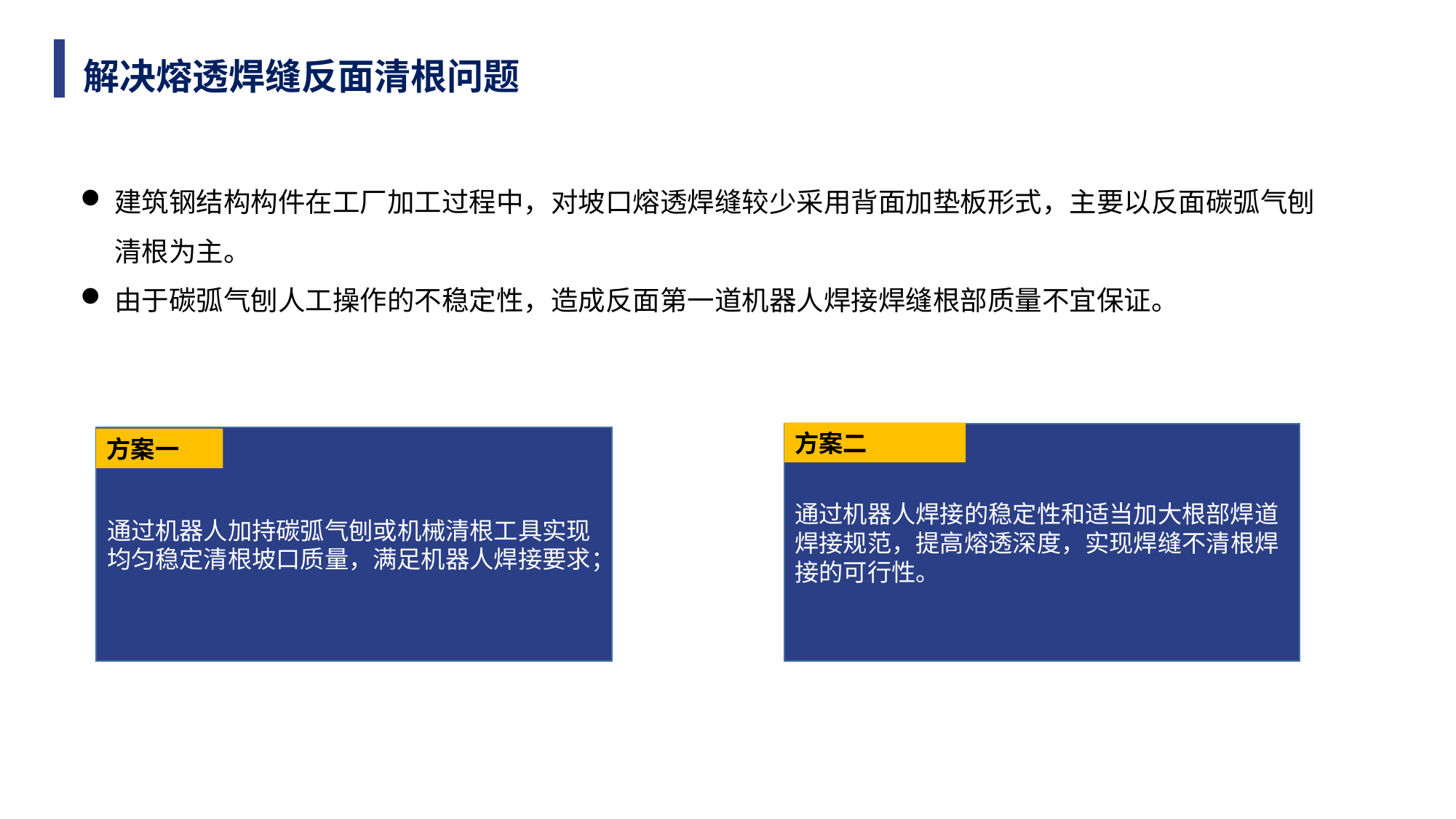

解决熔透焊缝反面清根问题

建筑钢结构构件在工厂加工过程中，对坡口熔透焊缝较少采用背面加垫板形式，主要以反面碳弧气刨清根为主。
由于碳弧气刨人工操作的不稳定性，造成反面第一道机器人焊接焊缝根部质量不宜保证。
方案二
通过机器人焊接的稳定性和适当加大根部焊道焊接规范，提高熔透深度，实现焊缝不清根焊接的可行性。
通过机器人加持碳弧气刨或机械清根工具实现均匀稳定清根坡口质量，满足机器人焊接要求；
方案一